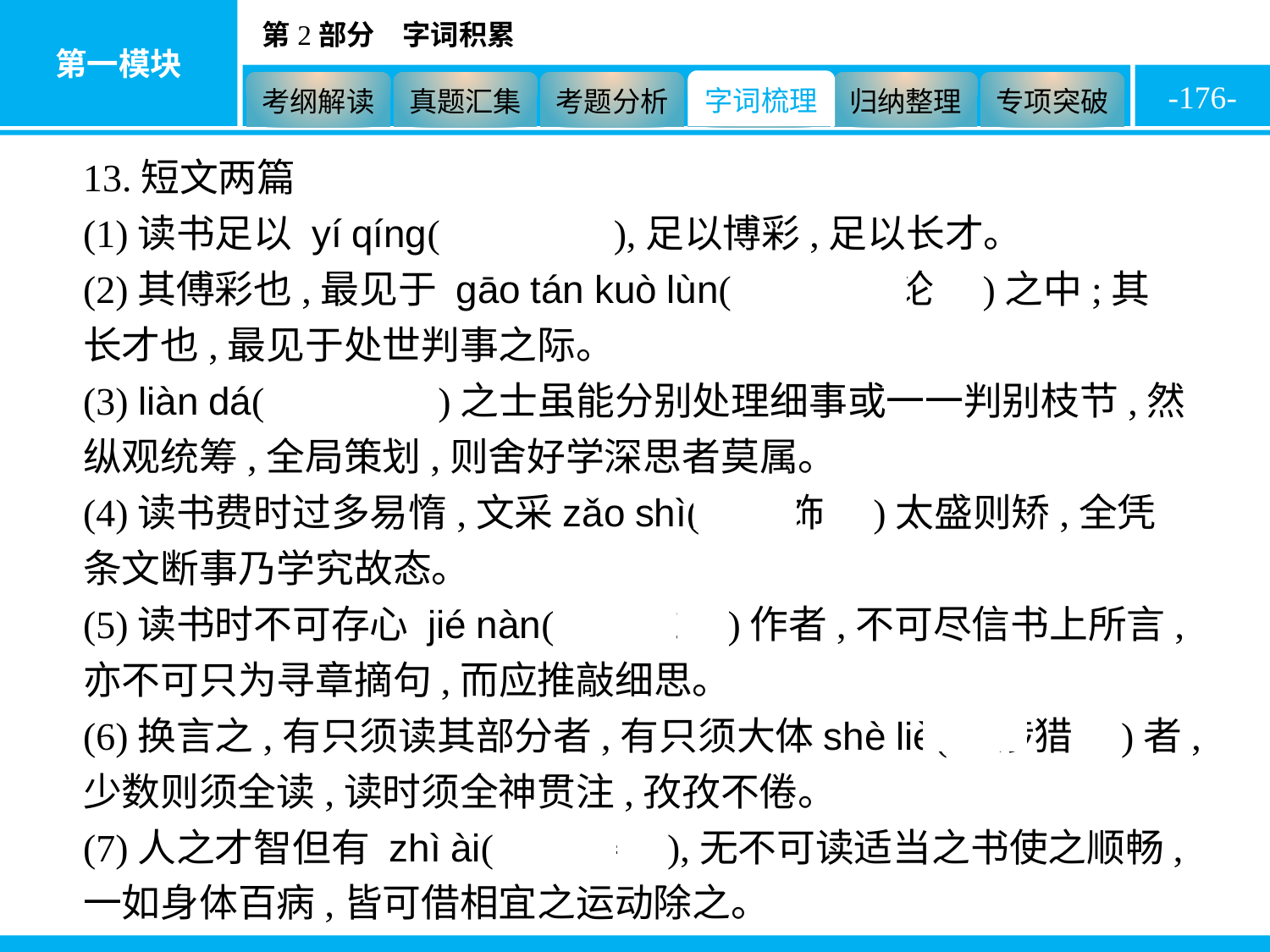

-176-
13.短文两篇
(1)读书足以 yí qíng(　怡情　),足以博彩,足以长才。
(2)其傅彩也,最见于 gāo tán kuò lùn(　高谈阔论　)之中;其长才也,最见于处世判事之际。
(3) liàn dá(　练达　)之士虽能分别处理细事或一一判别枝节,然纵观统筹,全局策划,则舍好学深思者莫属。
(4)读书费时过多易惰,文采zǎo shì(　藻饰　)太盛则矫,全凭条文断事乃学究故态。
(5)读书时不可存心 jié nàn(　诘难　)作者,不可尽信书上所言,亦不可只为寻章摘句,而应推敲细思。
(6)换言之,有只须读其部分者,有只须大体shè liè(　涉猎　)者,少数则须全读,读时须全神贯注,孜孜不倦。
(7)人之才智但有 zhì ài(　滞碍　),无不可读适当之书使之顺畅,一如身体百病,皆可借相宜之运动除之。